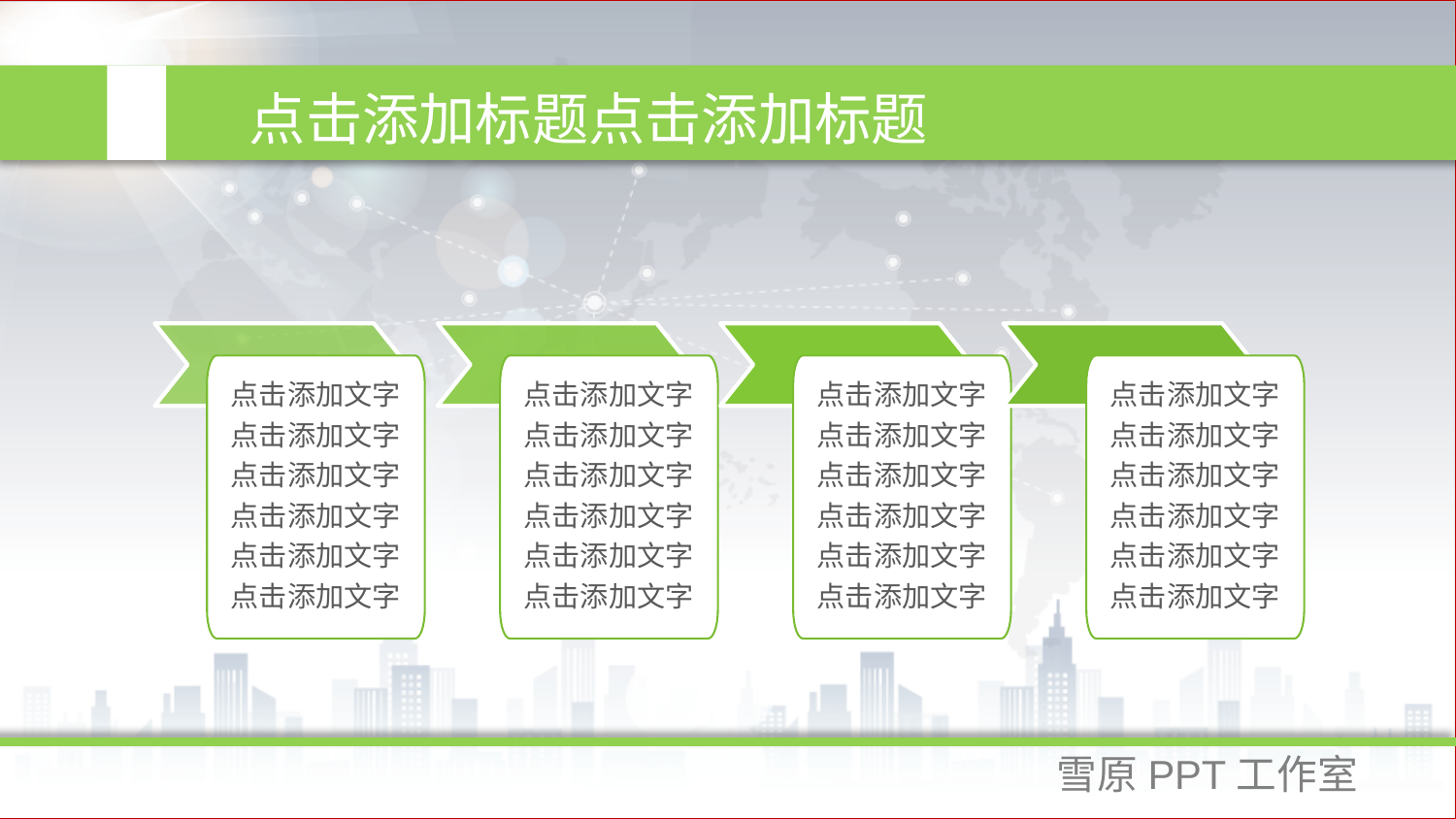

点击添加标题点击添加标题

点击添加文字
点击添加文字
点击添加文字
点击添加文字
点击添加文字
点击添加文字
点击添加文字
点击添加文字
点击添加文字
点击添加文字
点击添加文字
点击添加文字
点击添加文字
点击添加文字
点击添加文字
点击添加文字
点击添加文字
点击添加文字
点击添加文字
点击添加文字
点击添加文字
点击添加文字
点击添加文字
点击添加文字